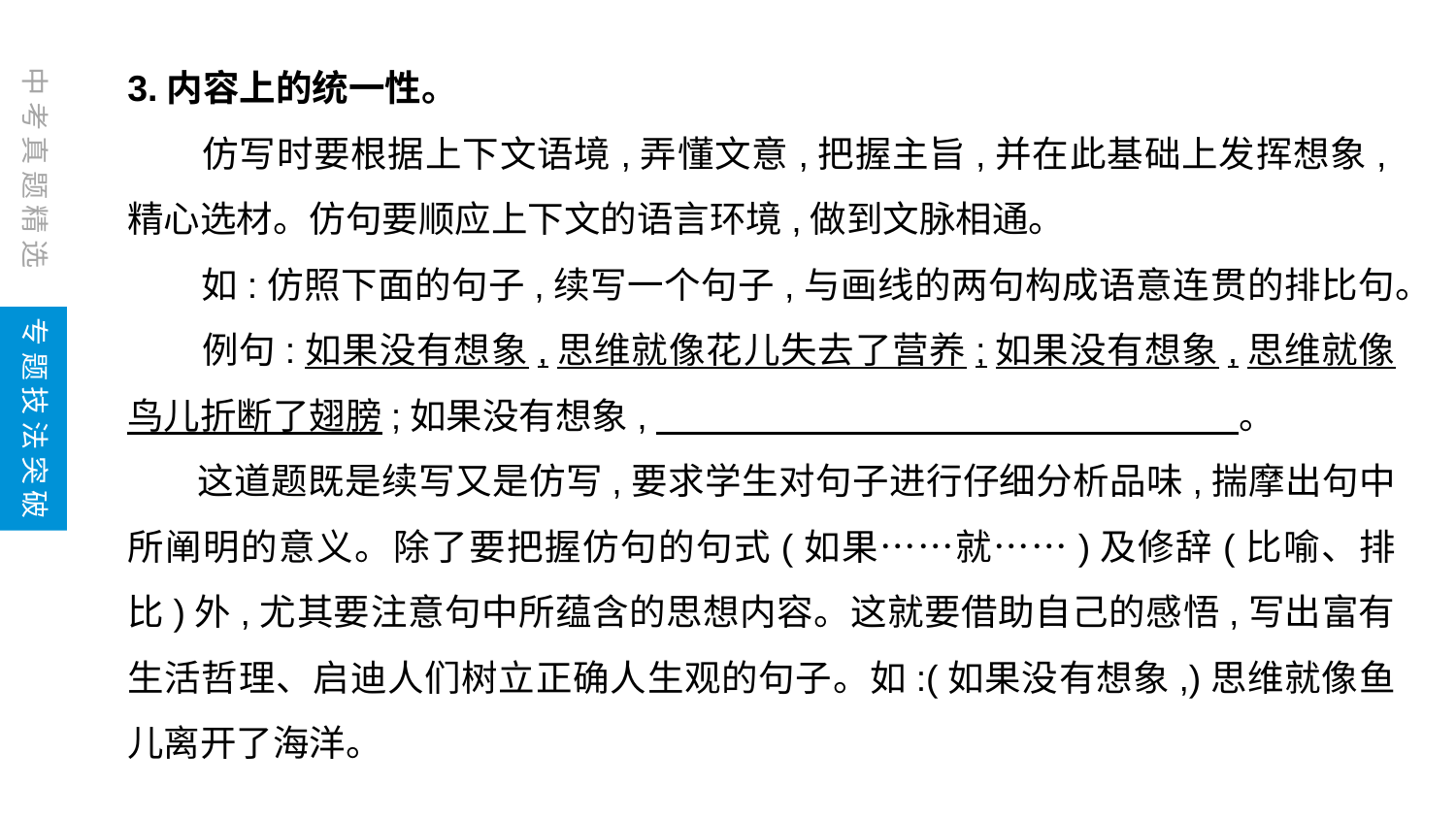

3.内容上的统一性。
　　仿写时要根据上下文语境,弄懂文意,把握主旨,并在此基础上发挥想象,精心选材。仿句要顺应上下文的语言环境,做到文脉相通。
　　如:仿照下面的句子,续写一个句子,与画线的两句构成语意连贯的排比句。
　　例句:如果没有想象,思维就像花儿失去了营养;如果没有想象,思维就像鸟儿折断了翅膀;如果没有想象,　　　　　　　　　　　　　　　　。
       这道题既是续写又是仿写,要求学生对句子进行仔细分析品味,揣摩出句中所阐明的意义。除了要把握仿句的句式(如果……就……)及修辞(比喻、排比)外,尤其要注意句中所蕴含的思想内容。这就要借助自己的感悟,写出富有生活哲理、启迪人们树立正确人生观的句子。如:(如果没有想象,)思维就像鱼儿离开了海洋。
中考真题精选

专题技法突破